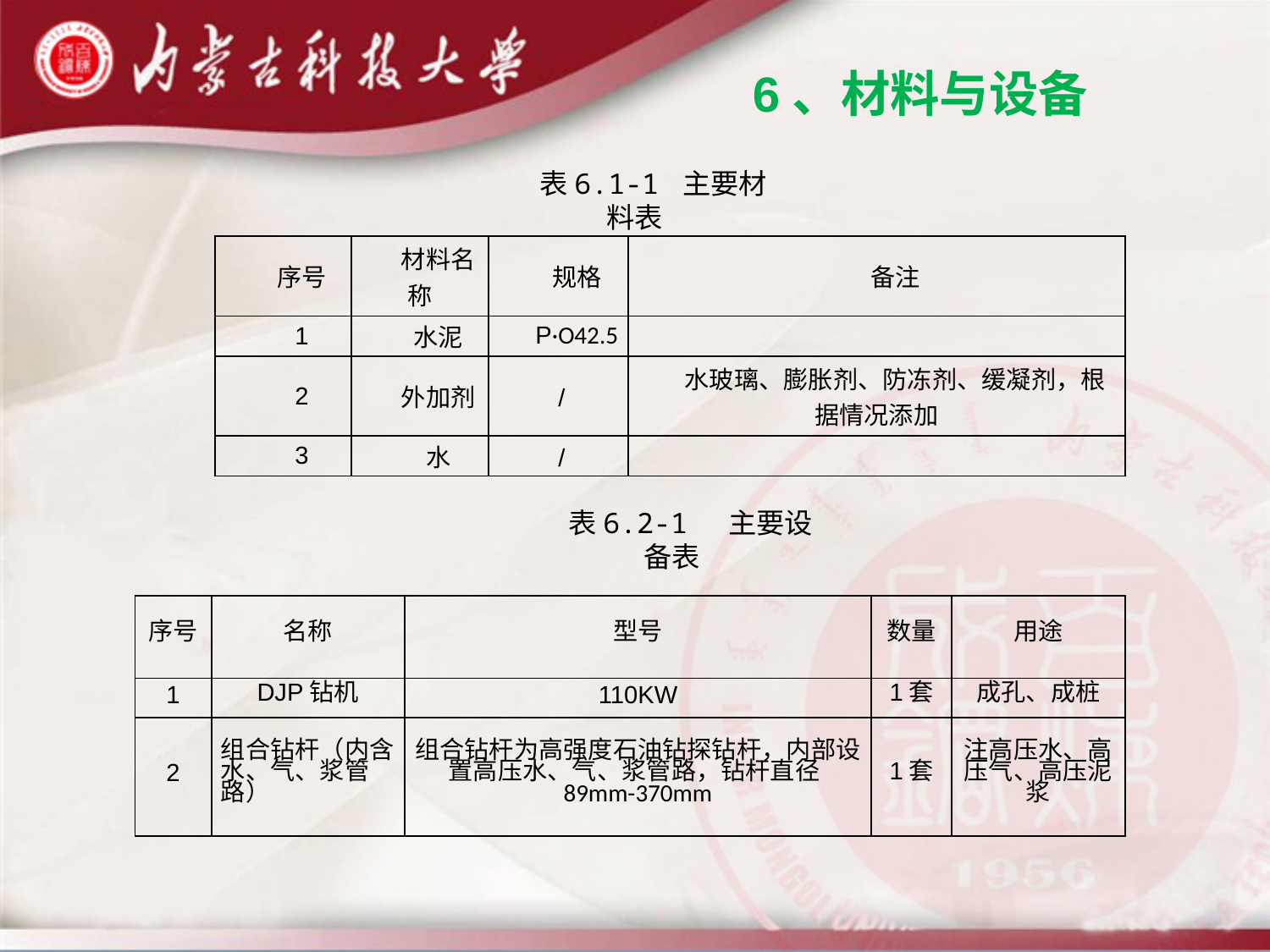

6、材料与设备
表6.1-1 主要材料表
| 序号 | 材料名称 | 规格 | 备注 |
| --- | --- | --- | --- |
| 1 | 水泥 | P·O42.5 |  |
| 2 | 外加剂 | / | 水玻璃、膨胀剂、防冻剂、缓凝剂，根据情况添加 |
| 3 | 水 | / |  |
表6.2-1  主要设备表
| 序号 | 名称 | 型号 | 数量 | 用途 |
| --- | --- | --- | --- | --- |
| 1 | DJP钻机 | 110KW | 1套 | 成孔、成桩 |
| 2 | 组合钻杆（内含水、气、浆管路） | 组合钻杆为高强度石油钻探钻杆，内部设置高压水、气、浆管路，钻杆直径89mm-370mm | 1套 | 注高压水、高压气、高压泥浆 |